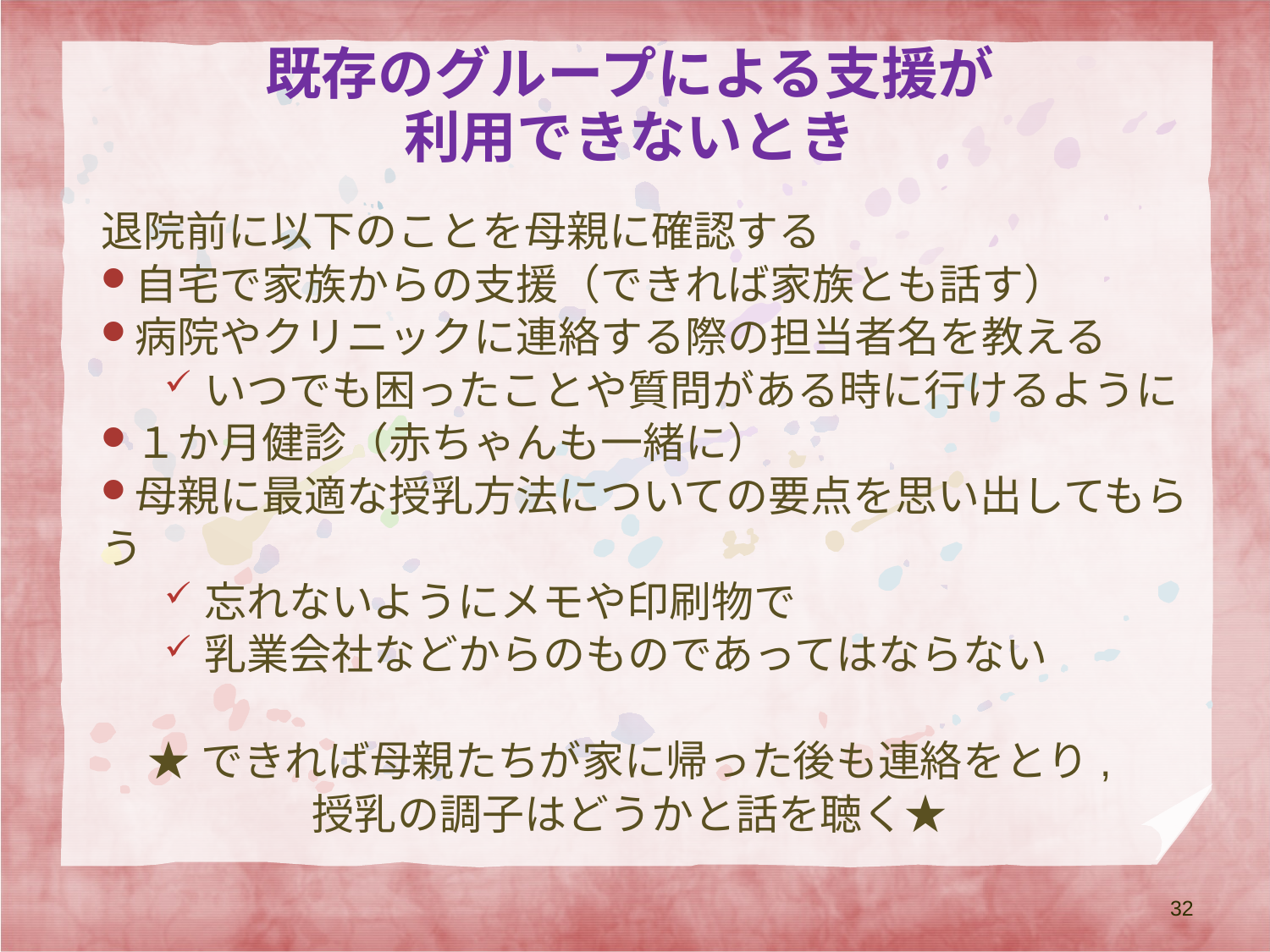

# 既存のグループによる支援が 利用できないとき
退院前に以下のことを母親に確認する
自宅で家族からの支援（できれば家族とも話す）
病院やクリニックに連絡する際の担当者名を教える
いつでも困ったことや質問がある時に行けるように
１か月健診（赤ちゃんも一緒に）
母親に最適な授乳方法についての要点を思い出してもらう
忘れないようにメモや印刷物で
乳業会社などからのものであってはならない
★できれば母親たちが家に帰った後も連絡をとり,
授乳の調子はどうかと話を聴く★
32